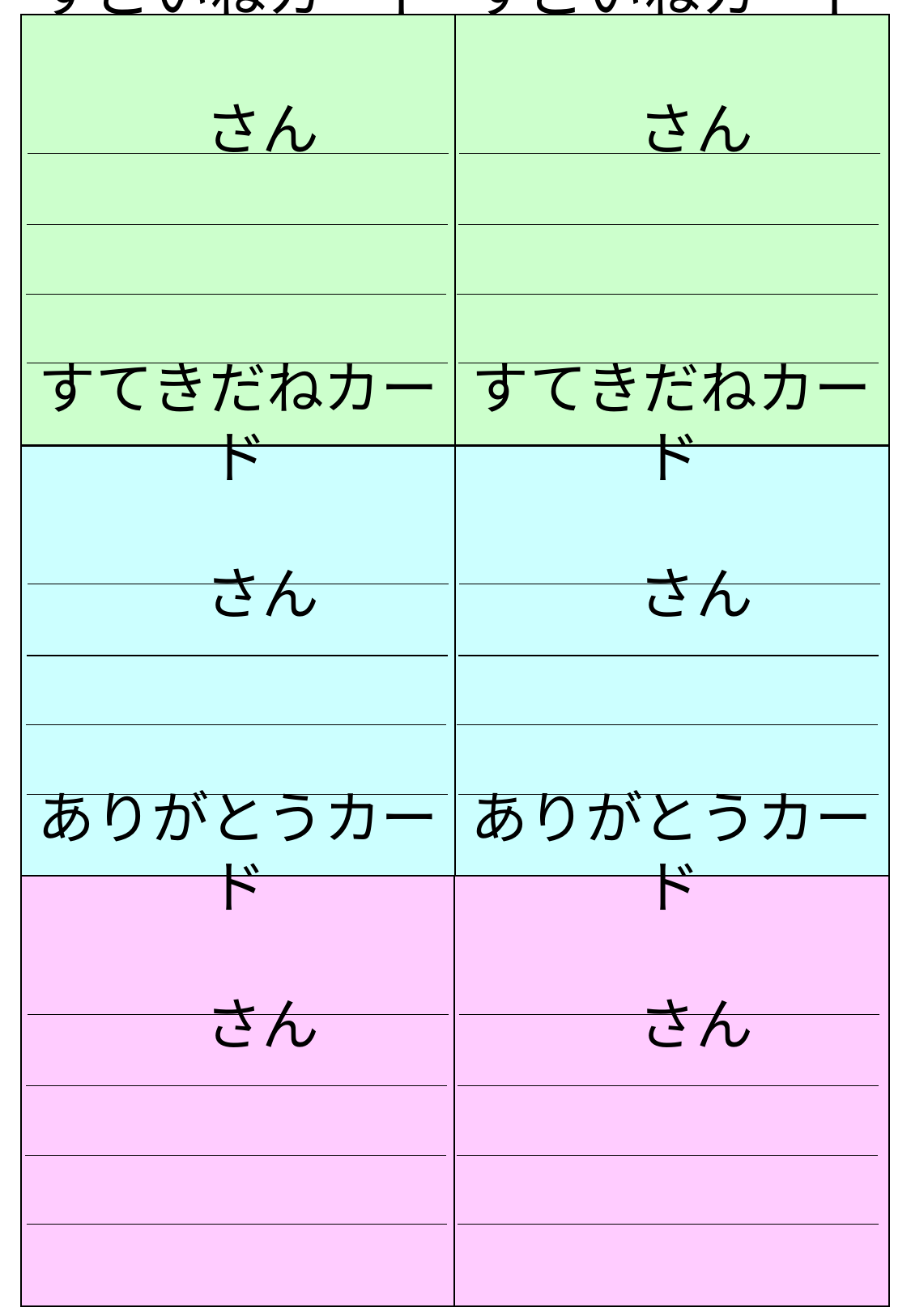

すごいねカード
　　　　　　　　　　さん

　　　　　　　　　　より
すごいねカード
　　　　　　　　　　さん

　　　　　　　　　　より
すてきだねカード
　　　　　　　　　　さん

　　　　　　　　　　より
すてきだねカード
　　　　　　　　　　さん

　　　　　　　　　　より
ありがとうカード
　　　　　　　　　　さん

　　　　　　　　　　より
ありがとうカード
　　　　　　　　　　さん

　　　　　　　　　　より